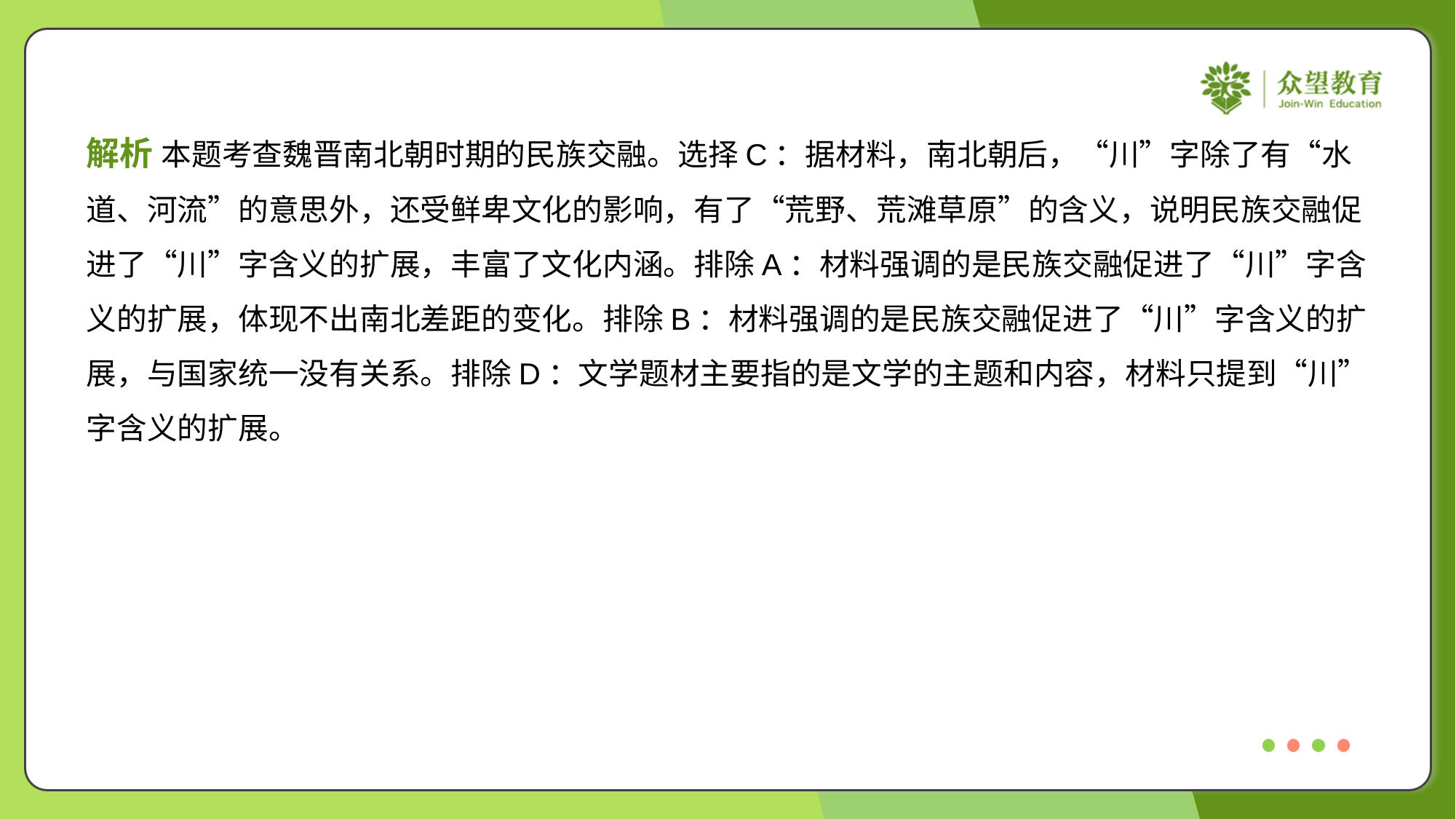

解析 本题考查魏晋南北朝时期的民族交融。选择C：据材料，南北朝后，“川”字除了有“水
道、河流”的意思外，还受鲜卑文化的影响，有了“荒野、荒滩草原”的含义，说明民族交融促
进了“川”字含义的扩展，丰富了文化内涵。排除A：材料强调的是民族交融促进了“川”字含
义的扩展，体现不出南北差距的变化。排除B：材料强调的是民族交融促进了“川”字含义的扩
展，与国家统一没有关系。排除D：文学题材主要指的是文学的主题和内容，材料只提到“川”
字含义的扩展。